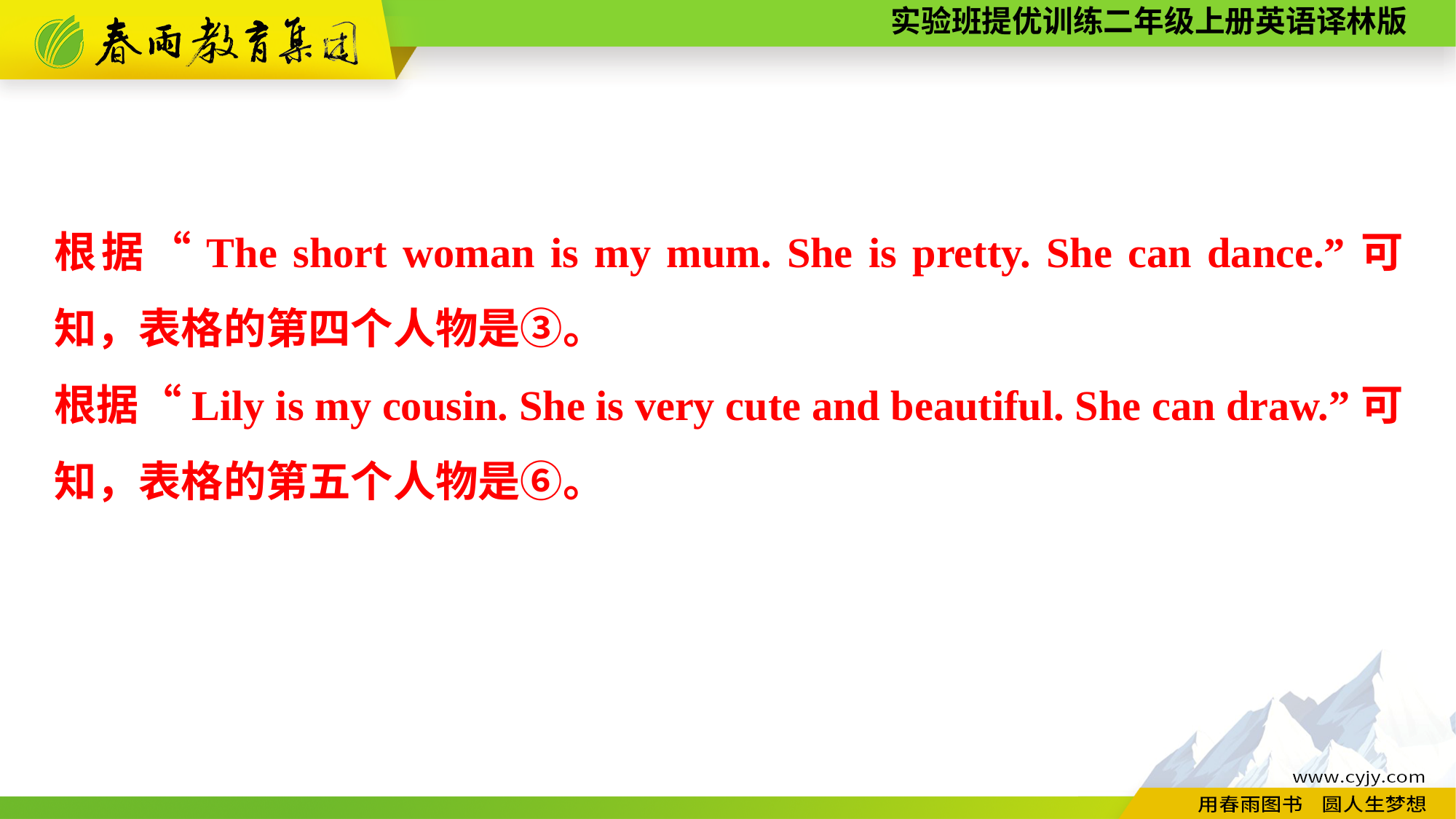

根据“The short woman is my mum. She is pretty. She can dance.”可知，表格的第四个人物是③。
根据“Lily is my cousin. She is very cute and beautiful. She can draw.”可知，表格的第五个人物是⑥。